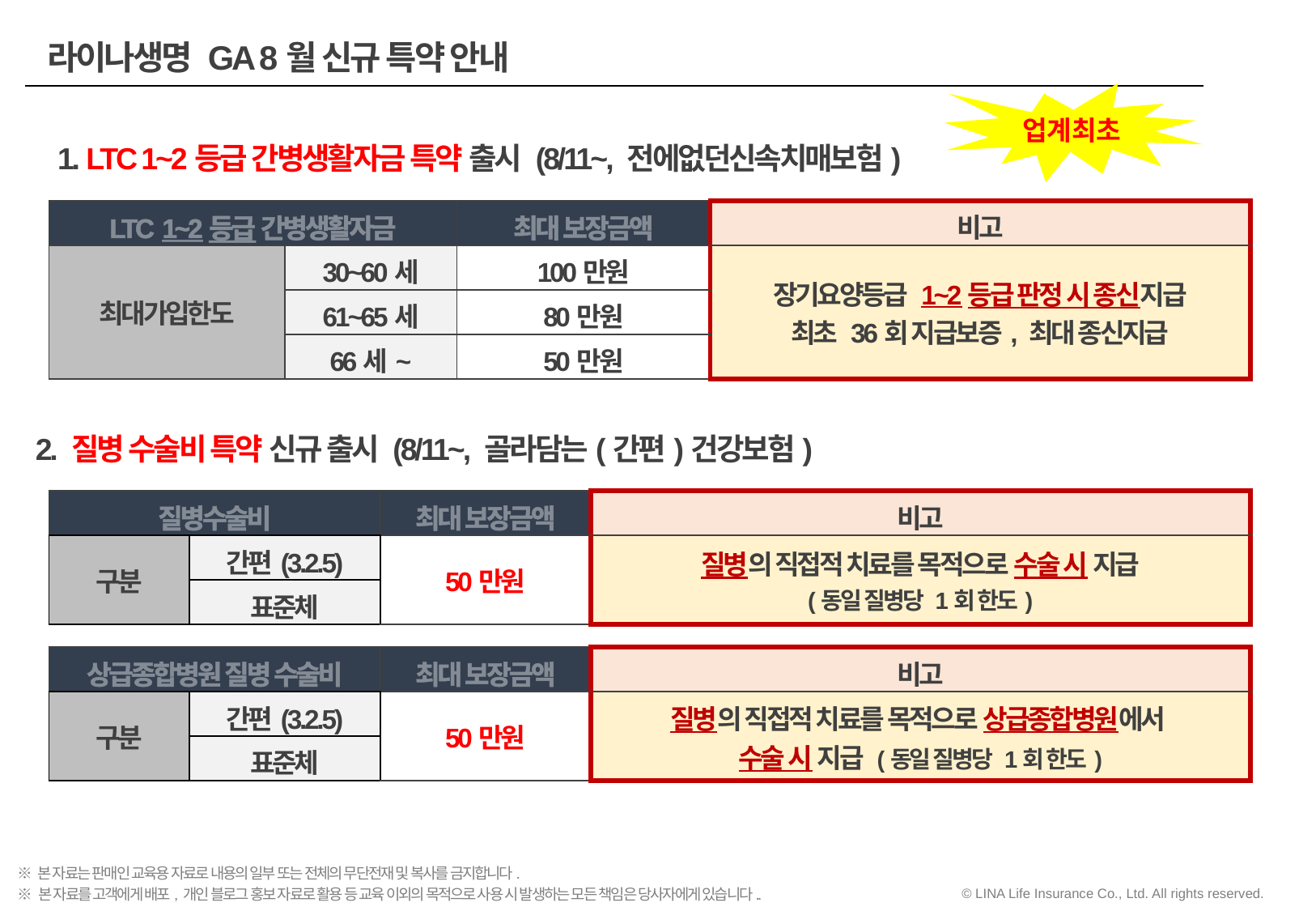

라이나생명 GA 8월 신규 특약 안내
업계최초
1. LTC 1~2등급 간병생활자금 특약 출시 (8/11~, 전에없던신속치매보험)
| LTC 1~2등급 간병생활자금 |  | 최대 보장금액 | 비고 |
| --- | --- | --- | --- |
| 최대가입한도 | 30~60세 | 100만원 | 장기요양등급 1~2등급 판정 시 종신지급 최초 36회 지급보증, 최대 종신지급 |
|  | 61~65세 | 80만원 | 70만원 |
|  | 66세~ | 50만원 | 50만원 |
2. 질병 수술비 특약 신규 출시 (8/11~, 골라담는(간편)건강보험)
| 질병수술비 |  | 최대 보장금액 | 비고 |
| --- | --- | --- | --- |
| 구분 | 간편(3.2.5) | 50만원 | 질병의 직접적 치료를 목적으로 수술 시 지급 (동일 질병당 1회 한도) |
|  | 표준체 | 50만원 | 50만원 |
| 상급종합병원 질병 수술비 |  | 최대 보장금액 | 비고 |
| --- | --- | --- | --- |
| 구분 | 간편(3.2.5) | 50만원 | 질병의 직접적 치료를 목적으로 상급종합병원에서 수술 시 지급 (동일 질병당 1회 한도) |
|  | 표준체 | 50만원 | 50만원 |